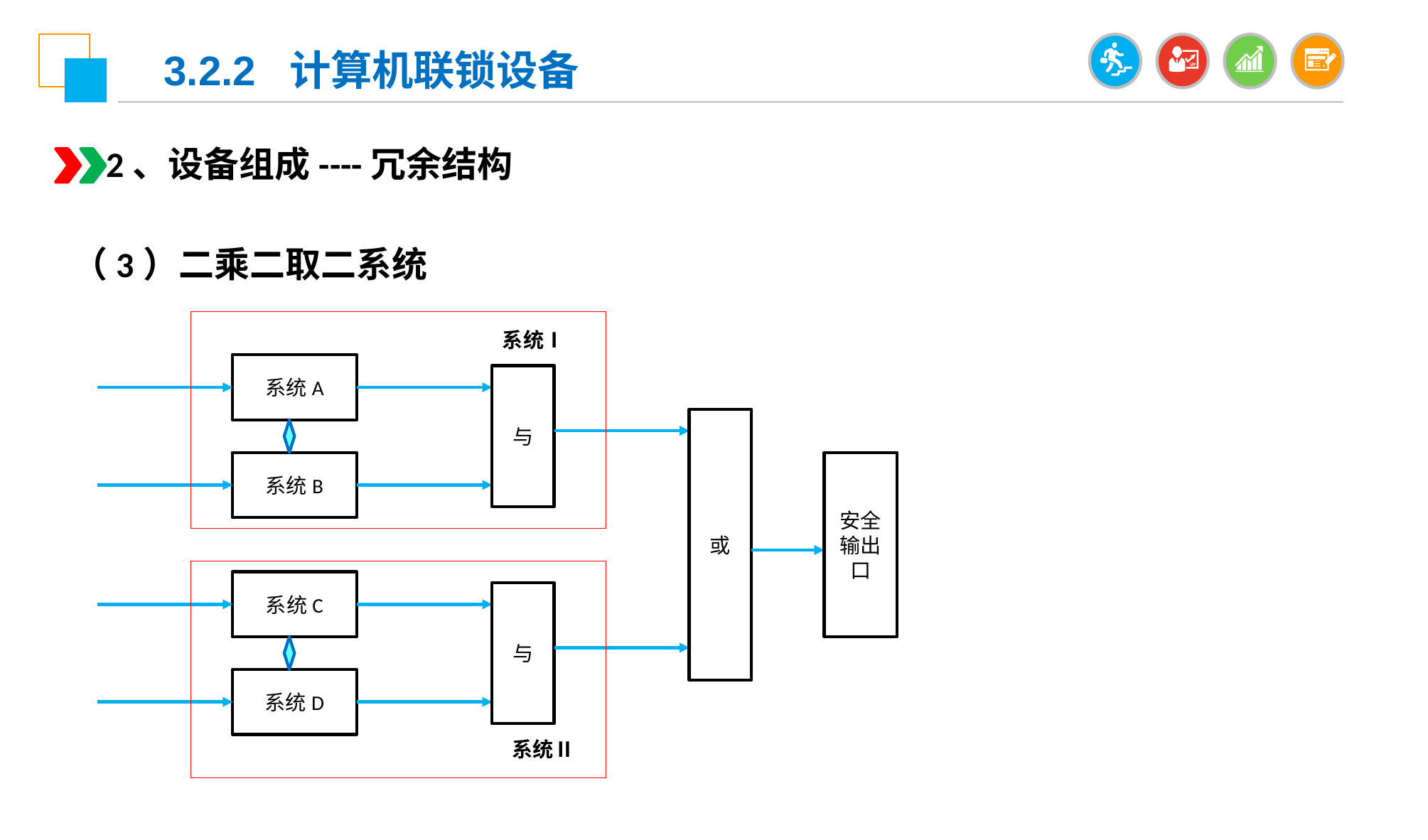

3.2.2  计算机联锁设备
2、设备组成----冗余结构

（3）二乘二取二系统

系统Ⅰ
系统A
与

或

系统B
安全输出口

系统C
与

系统D

系统Ⅱ